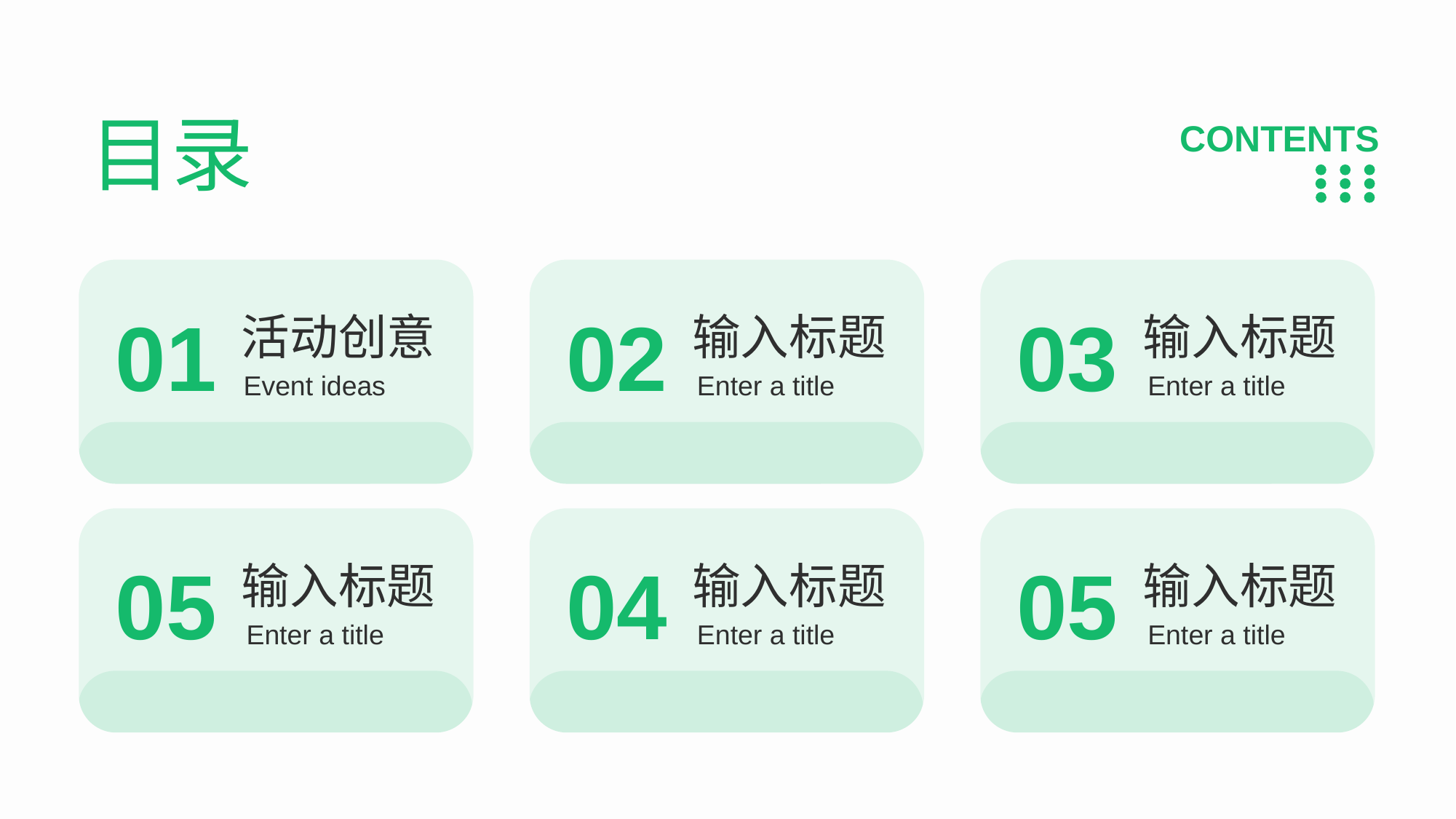

CONTENTS
目录

01
活动创意
Event ideas

02
输入标题
Enter a title

03
输入标题
Enter a title

05
输入标题
Enter a title

04
输入标题
Enter a title

05
输入标题
Enter a title